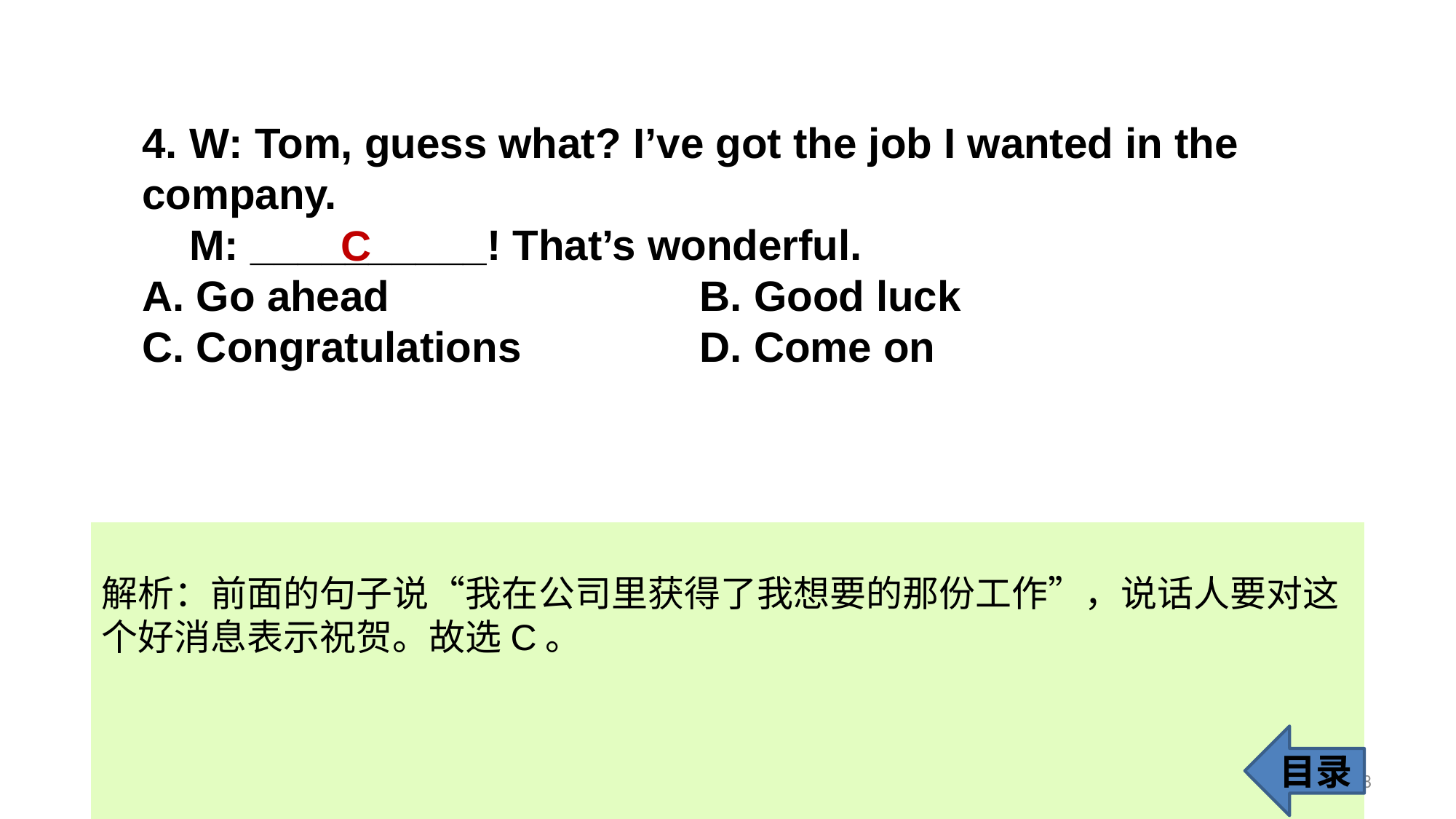

4. W: Tom, guess what? I’ve got the job I wanted in the 	company.
    M: __________! That’s wonderful.
A. Go ahead			 B. Good luck
C. Congratulations 		 D. Come on
C

解析：前面的句子说“我在公司里获得了我想要的那份工作”，说话人要对这
个好消息表示祝贺。故选C。
目录
8